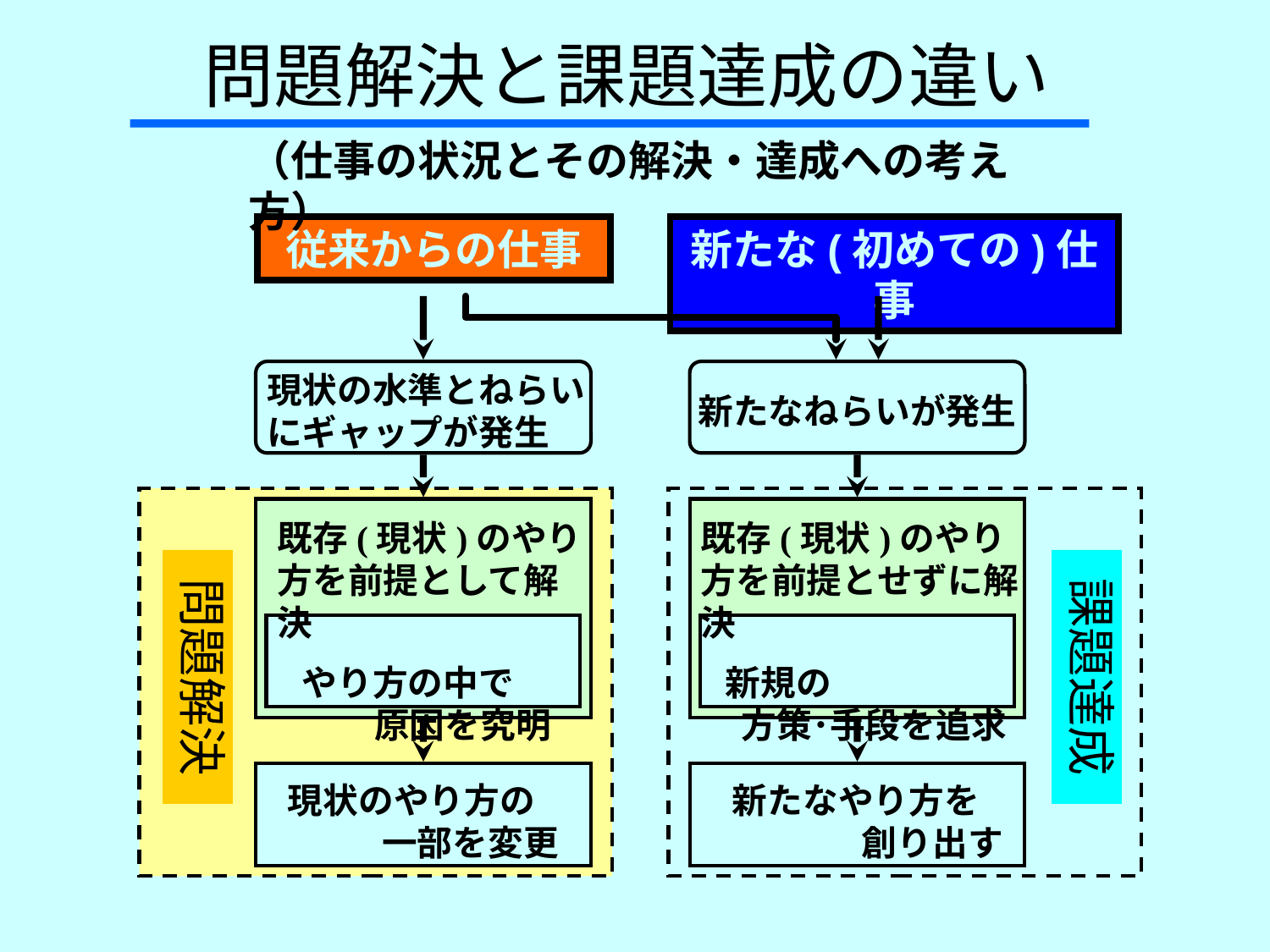

問題解決と課題達成の違い

（仕事の状況とその解決・達成への考え方）
従来からの仕事
新たな(初めての)仕事

現状の水準とねらいにギャップが発生

新たなねらいが発生

既存(現状)のやり方を前提として解決
  やり方の中で
           原因を究明
既存(現状)のやり方を前提とせずに解決
  新規の
    方策･手段を追求
問題解決
課題達成

現状のやり方の
一部を変更
新たなやり方を
創り出す